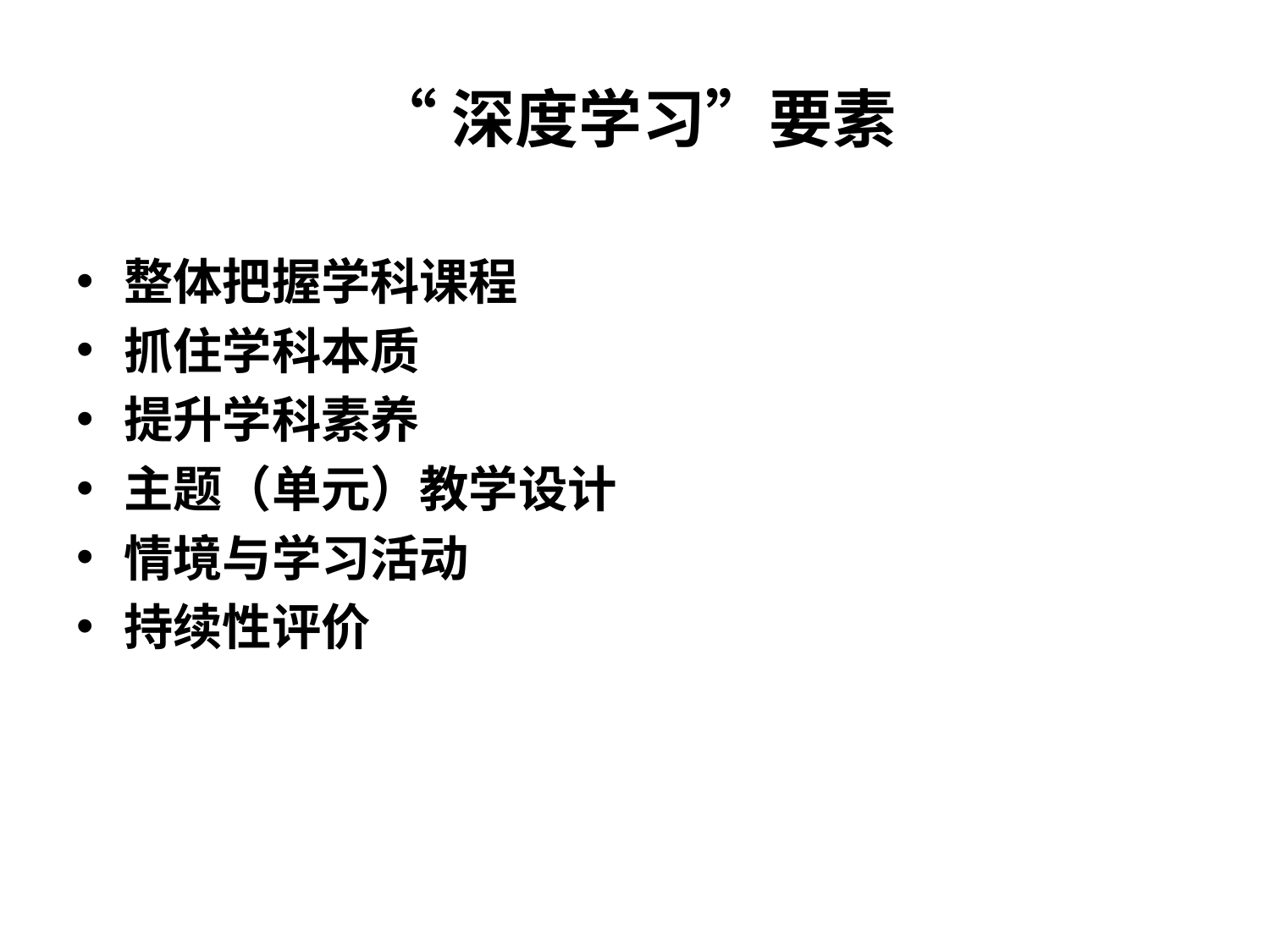

# “深度学习”要素

整体把握学科课程
抓住学科本质
提升学科素养
主题（单元）教学设计
情境与学习活动
持续性评价